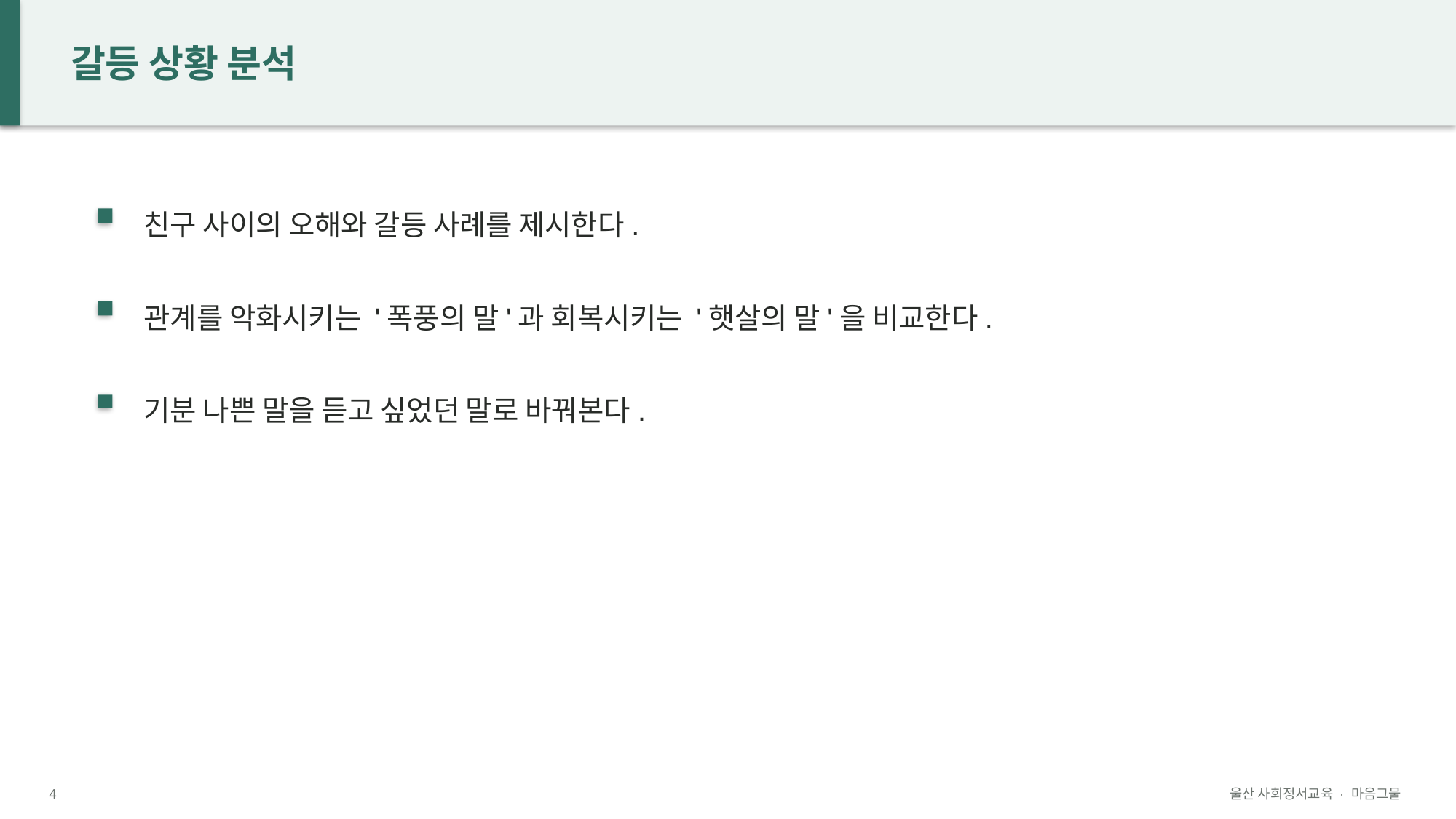

갈등 상황 분석
친구 사이의 오해와 갈등 사례를 제시한다.

관계를 악화시키는 '폭풍의 말'과 회복시키는 '햇살의 말'을 비교한다.

기분 나쁜 말을 듣고 싶었던 말로 바꿔본다.

4
울산 사회정서교육 · 마음그물